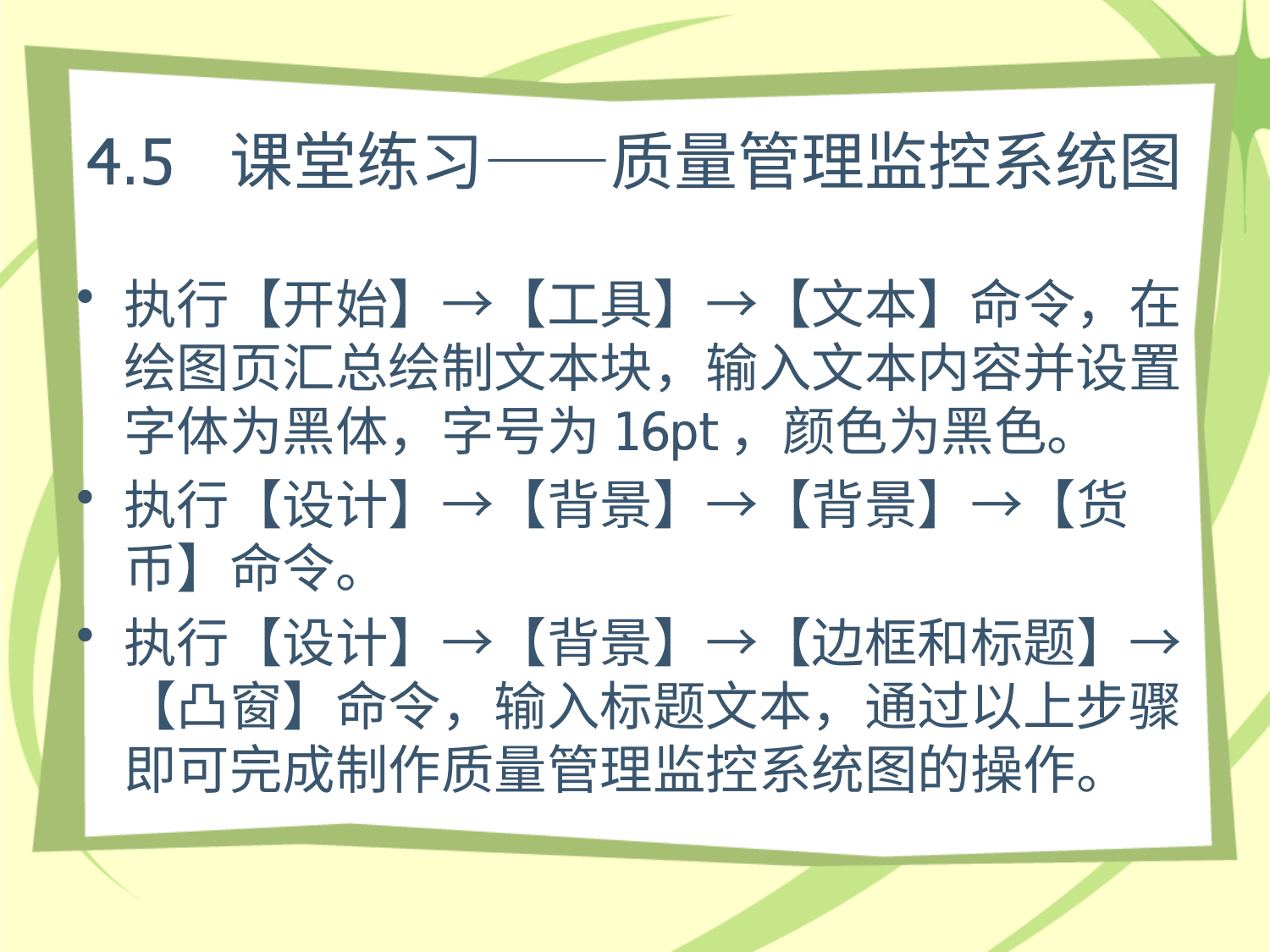

# 4.5  课堂练习——质量管理监控系统图
执行【开始】→【工具】→【文本】命令，在绘图页汇总绘制文本块，输入文本内容并设置字体为黑体，字号为16pt，颜色为黑色。
执行【设计】→【背景】→【背景】→【货币】命令。
执行【设计】→【背景】→【边框和标题】→【凸窗】命令，输入标题文本，通过以上步骤即可完成制作质量管理监控系统图的操作。